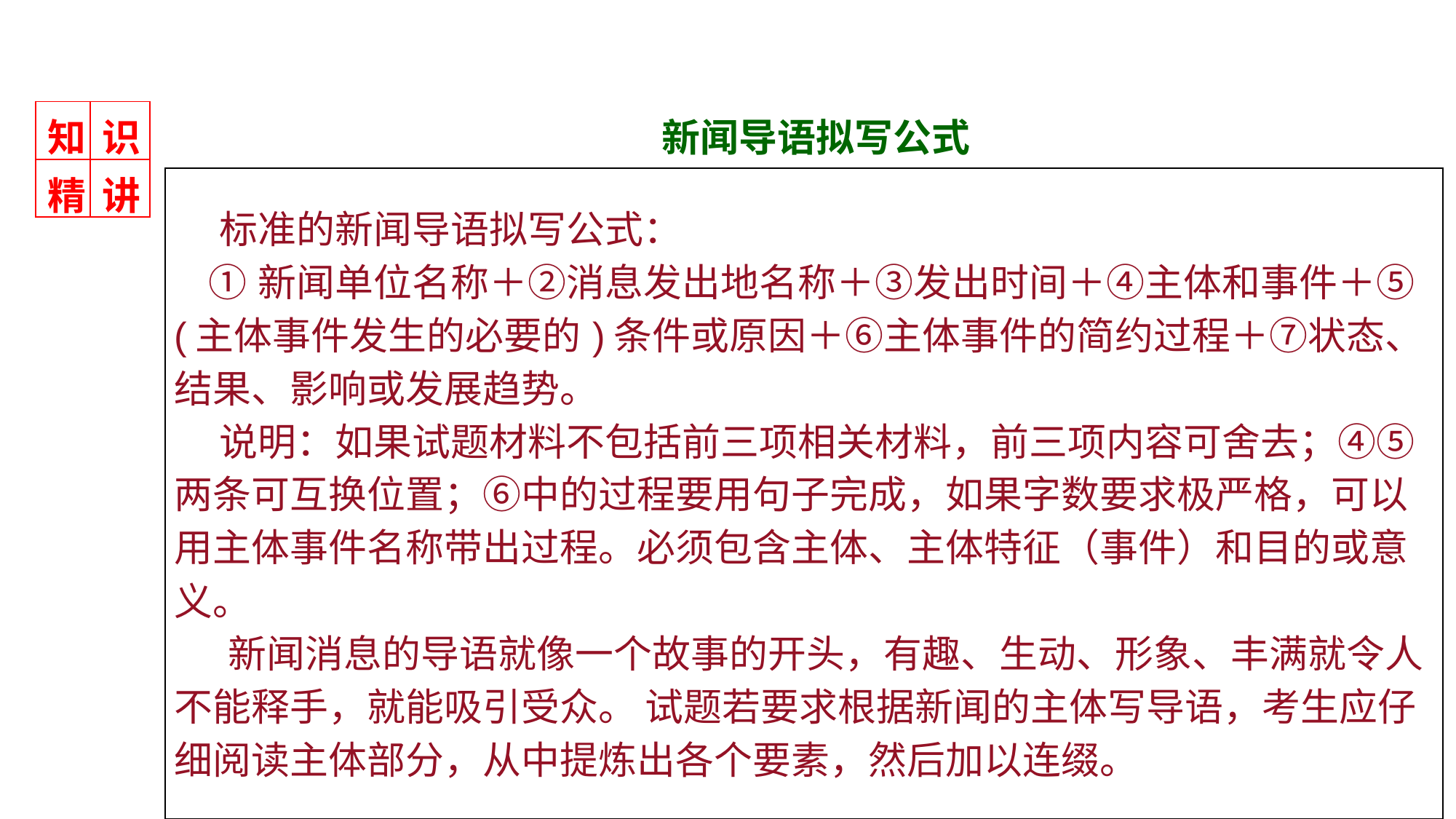

新闻导语拟写公式
| 知 | 识 |
| --- | --- |
| 精 | 讲 |
| 标准的新闻导语拟写公式： ①新闻单位名称＋②消息发出地名称＋③发出时间＋④主体和事件＋⑤(主体事件发生的必要的)条件或原因＋⑥主体事件的简约过程＋⑦状态、结果、影响或发展趋势。 说明：如果试题材料不包括前三项相关材料，前三项内容可舍去；④⑤两条可互换位置；⑥中的过程要用句子完成，如果字数要求极严格，可以用主体事件名称带出过程。必须包含主体、主体特征（事件）和目的或意义。 新闻消息的导语就像一个故事的开头，有趣、生动、形象、丰满就令人不能释手，就能吸引受众。 试题若要求根据新闻的主体写导语，考生应仔细阅读主体部分，从中提炼出各个要素，然后加以连缀。 |
| --- |